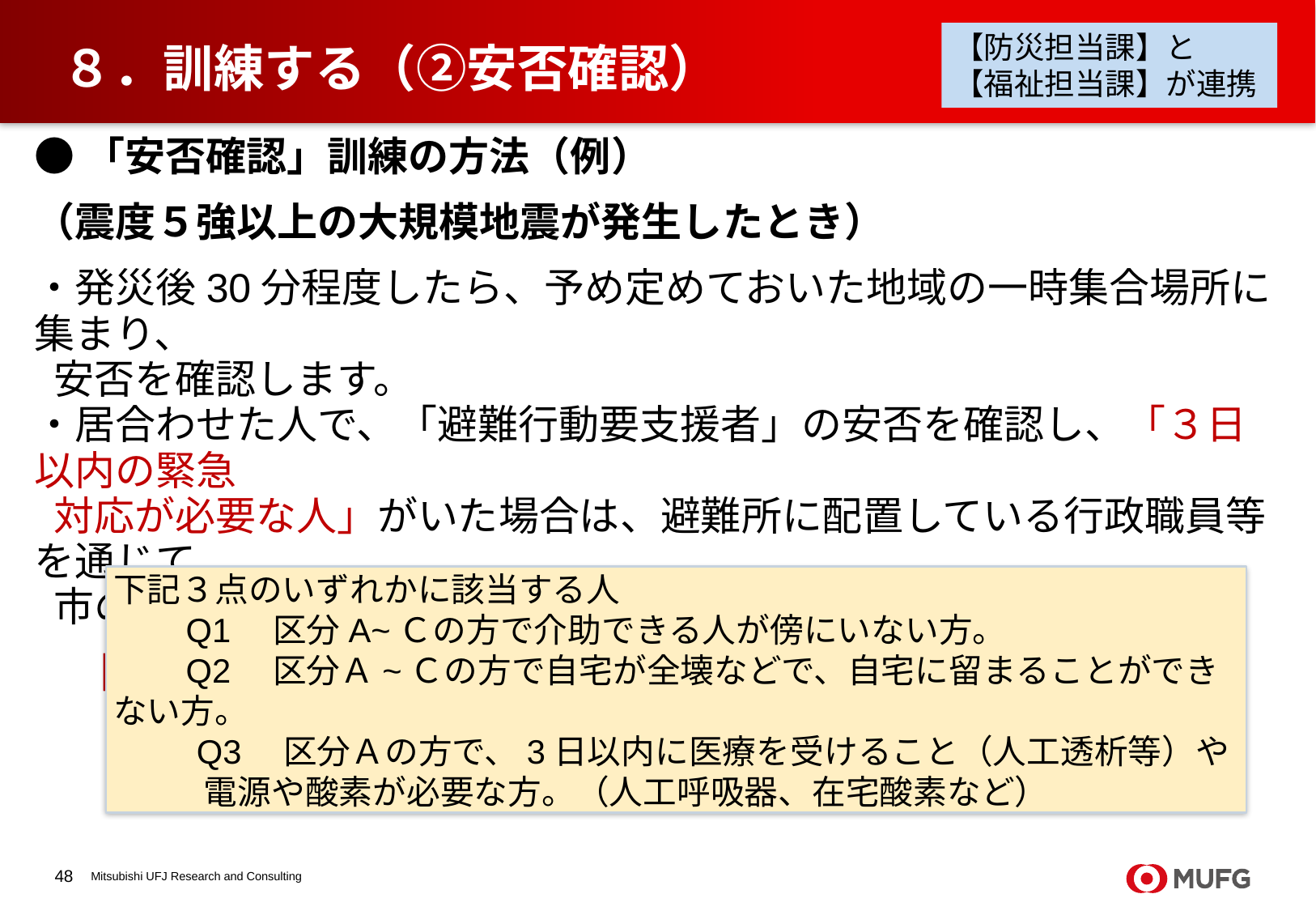

【防災担当課】と
【福祉担当課】が連携
# ８．訓練する（②安否確認）
●「安否確認」訓練の方法（例）
（震度５強以上の大規模地震が発生したとき）
・発災後30分程度したら、予め定めておいた地域の一時集合場所に集まり、
 安否を確認します。
・居合わせた人で、「避難行動要支援者」の安否を確認し、「３日以内の緊急
 対応が必要な人」がいた場合は、避難所に配置している行政職員等を通じて、
 市の災害対策本部に知らせます。
　［３日以内の緊急対応が必要な人］
下記３点のいずれかに該当する人
   　Q1　区分A~Ｃの方で介助できる人が傍にいない方。
   　Q2　区分Ａ~Ｃの方で自宅が全壊などで、自宅に留まることができない方。
　 　Q3　区分Ａの方で、3日以内に医療を受けること（人工透析等）や
           電源や酸素が必要な方。（人工呼吸器、在宅酸素など）